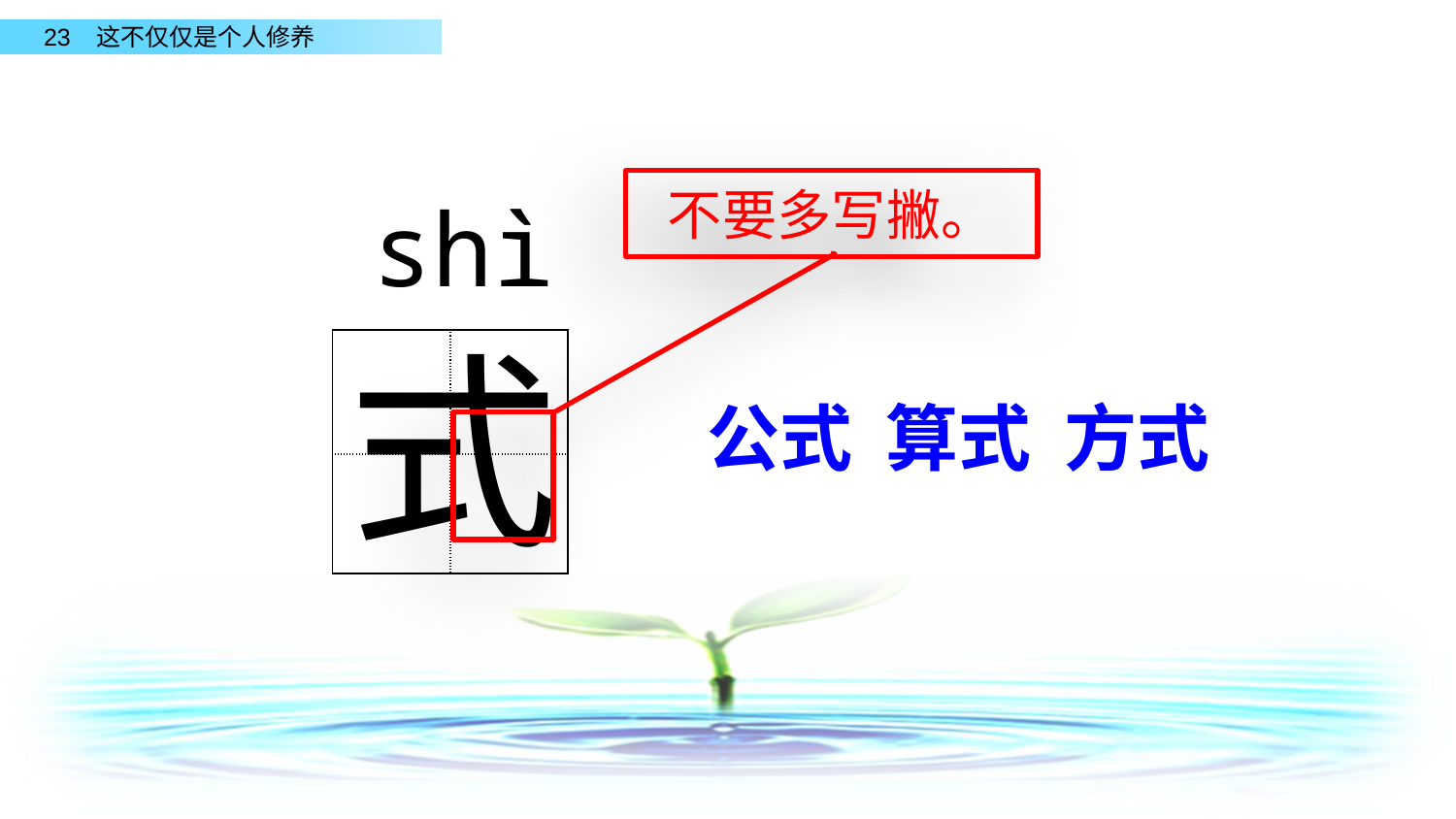

不要多写撇。
shì
式
|  |  |
| --- | --- |
|  |  |
公式  算式  方式